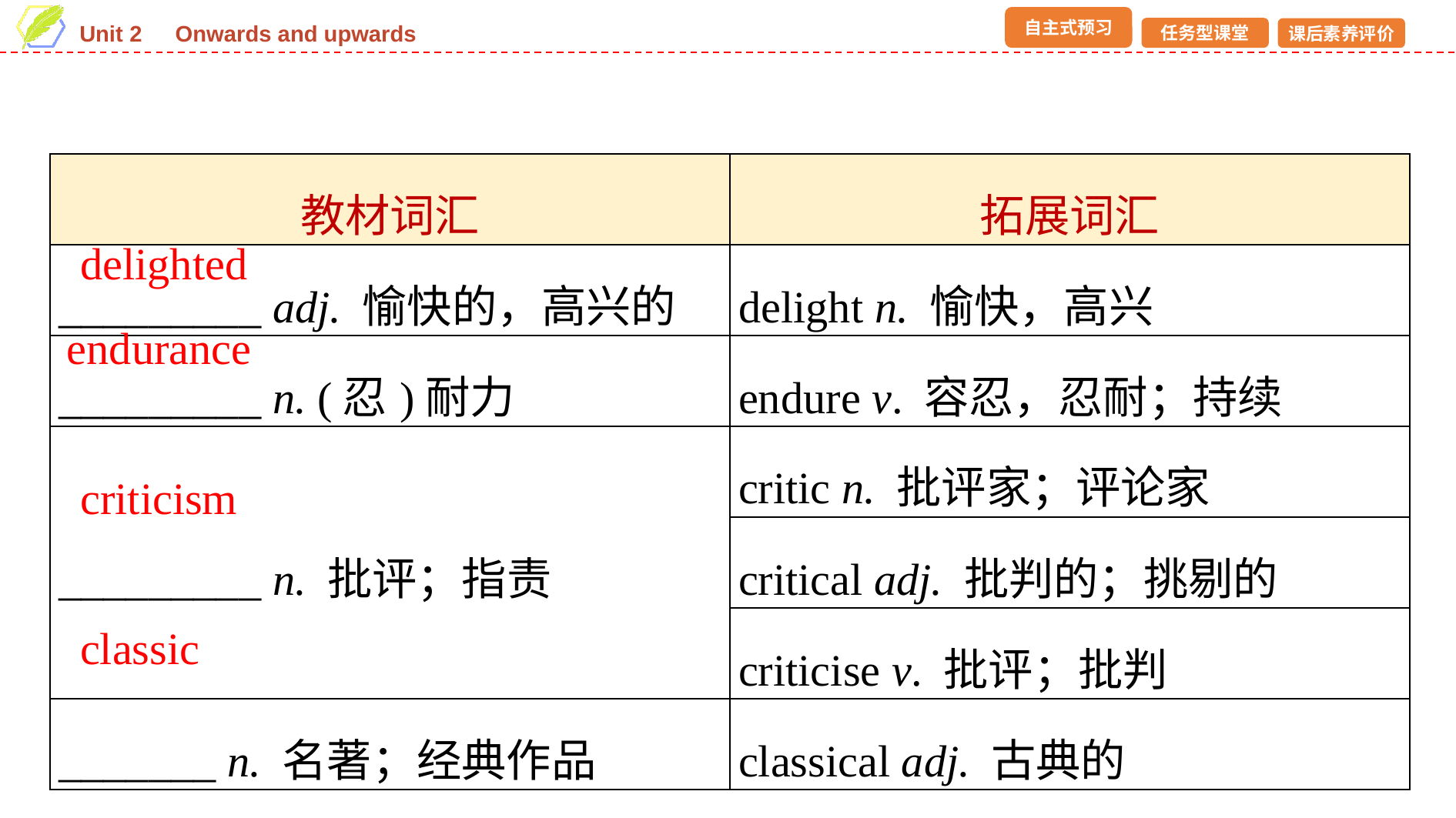

| 教材词汇 | 拓展词汇 |
| --- | --- |
| \_\_\_\_\_\_\_\_\_ adj. 愉快的，高兴的 | delight n. 愉快，高兴 |
| \_\_\_\_\_\_\_\_\_ n. (忍)耐力 | endure v. 容忍，忍耐；持续 |
| \_\_\_\_\_\_\_\_\_ n. 批评；指责 | critic n. 批评家；评论家 |
|  | critical adj. 批判的；挑剔的 |
|  | criticise v. 批评；批判 |
| \_\_\_\_\_\_\_ n. 名著；经典作品 | classical adj. 古典的 |
delighted
endurance
criticism
classic